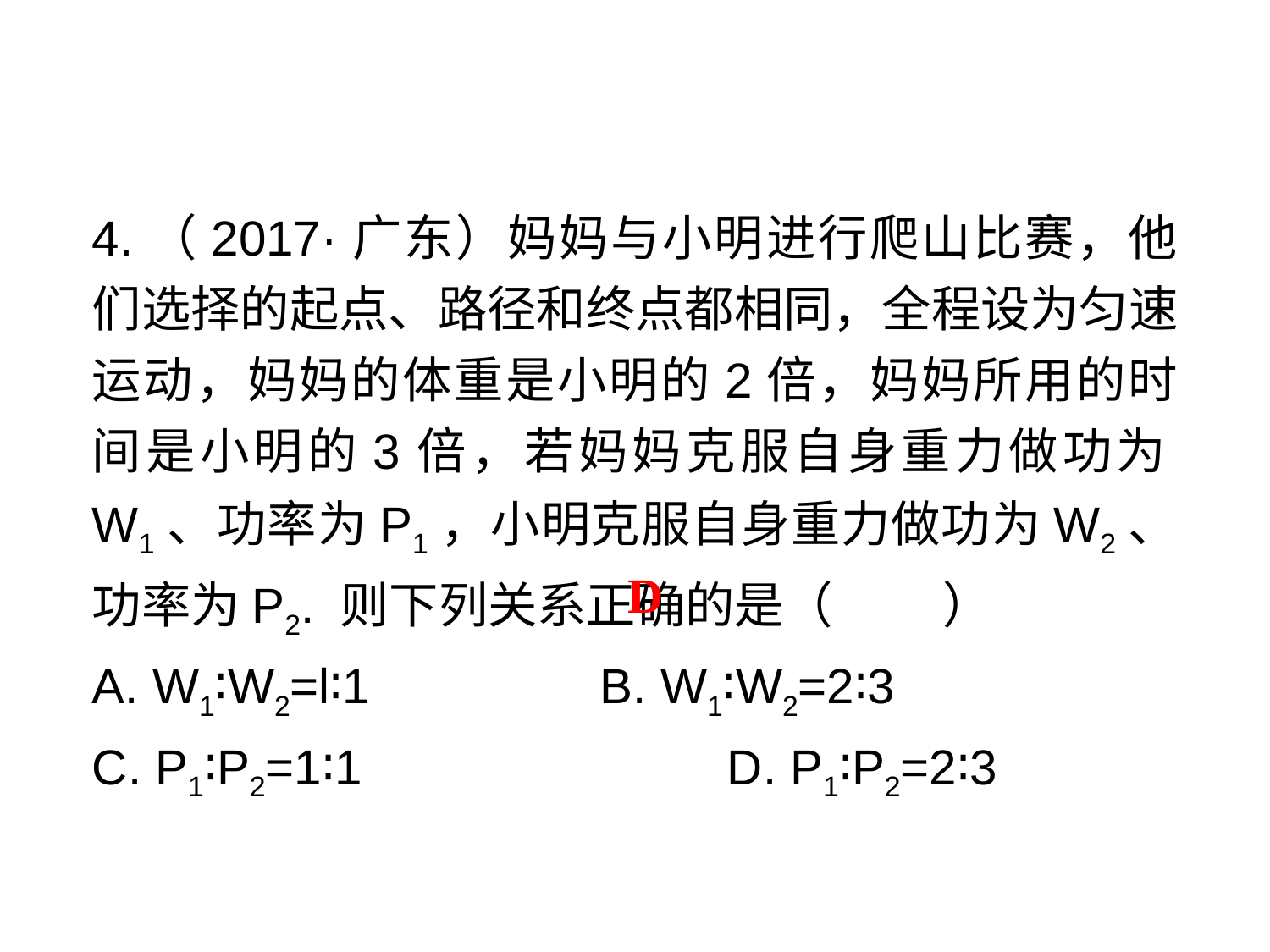

4.（2017·广东）妈妈与小明进行爬山比赛，他们选择的起点、路径和终点都相同，全程设为匀速运动，妈妈的体重是小明的2倍，妈妈所用的时间是小明的3倍，若妈妈克服自身重力做功为W1、功率为P1，小明克服自身重力做功为W2、功率为P2. 则下列关系正确的是（　　 ）
A. W1∶W2=l∶1    		B. W1∶W2=2∶3
C. P1∶P2=1∶1 			D. P1∶P2=2∶3
D